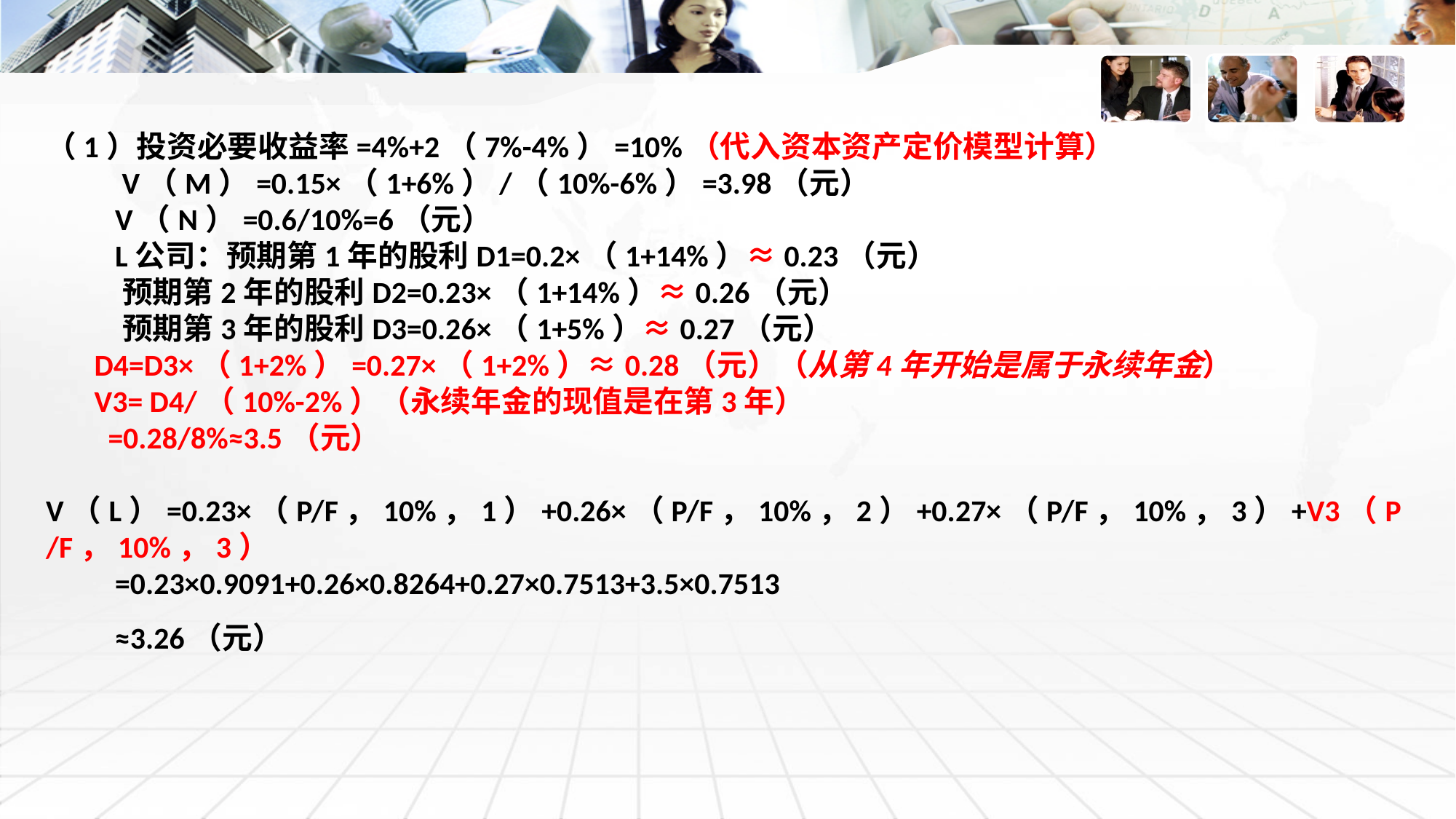

（1）投资必要收益率=4%+2（7%-4%）=10%（代入资本资产定价模型计算）           V（M）=0.15×（1+6%）/（10%-6%）=3.98（元）          V（N）=0.6/10%=6（元）          L公司：预期第1年的股利D1=0.2×（1+14%）≈0.23（元）          预期第2年的股利D2=0.23×（1+14%）≈0.26（元）          预期第3年的股利D3=0.26×（1+5%）≈0.27（元）       D4=D3×（1+2%）=0.27×（1+2%）≈0.28（元）（从第4年开始是属于永续年金）       V3= D4/（10%-2%）（永续年金的现值是在第3年）         =0.28/8%≈3.5（元）     V（L）=0.23×（P/F，10%，1）+0.26×（P/F，10%，2）+0.27×（P/F，10%，3）+V3（P/F，10%，3）          =0.23×0.9091+0.26×0.8264+0.27×0.7513+3.5×0.7513          ≈3.26（元）